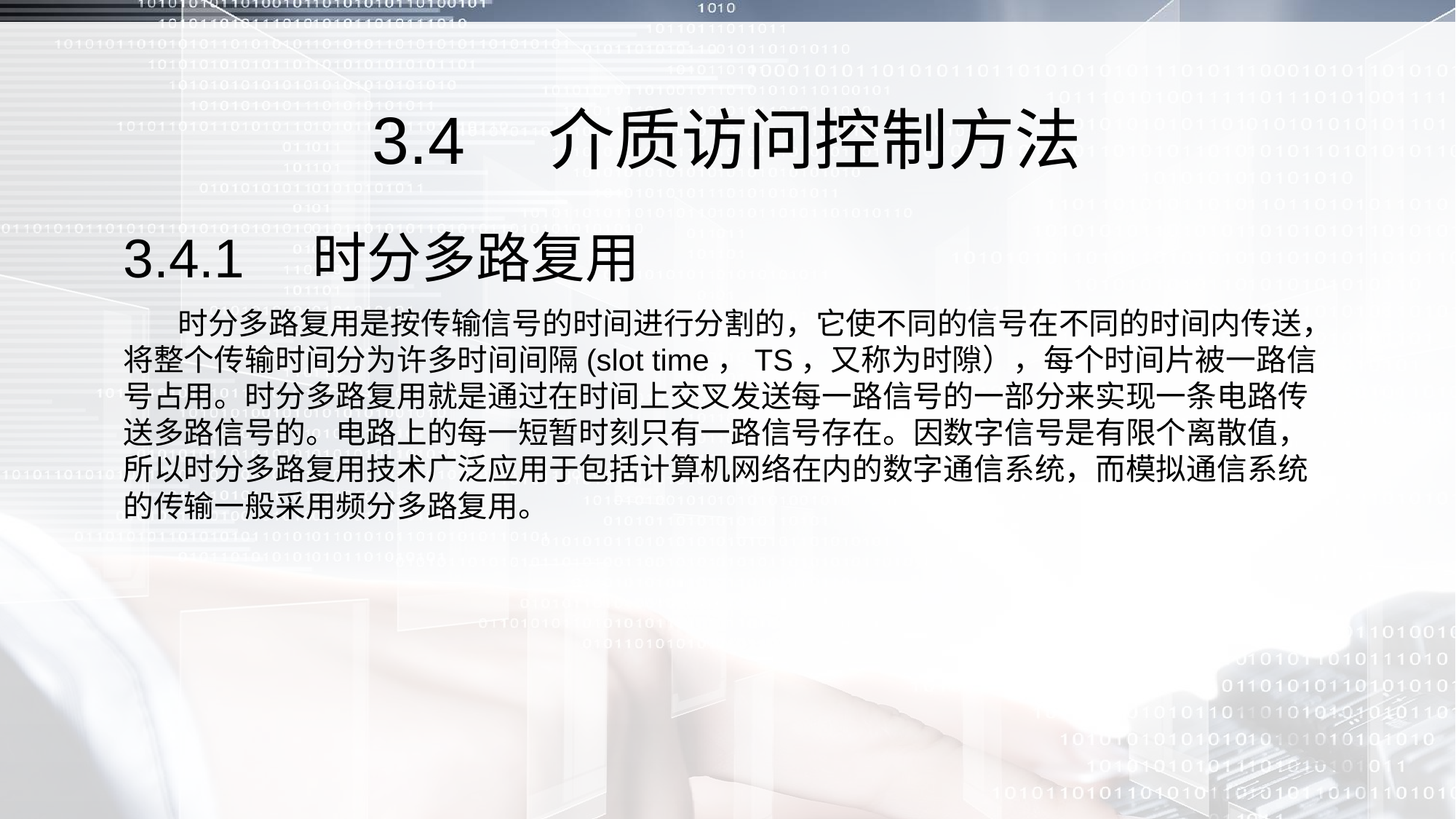

# 3.4　介质访问控制方法
3.4.1　时分多路复用
       时分多路复用是按传输信号的时间进行分割的，它使不同的信号在不同的时间内传送，将整个传输时间分为许多时间间隔(slot time，TS，又称为时隙），每个时间片被一路信号占用。时分多路复用就是通过在时间上交叉发送每一路信号的一部分来实现一条电路传送多路信号的。电路上的每一短暂时刻只有一路信号存在。因数字信号是有限个离散值，所以时分多路复用技术广泛应用于包括计算机网络在内的数字通信系统，而模拟通信系统的传输一般采用频分多路复用。